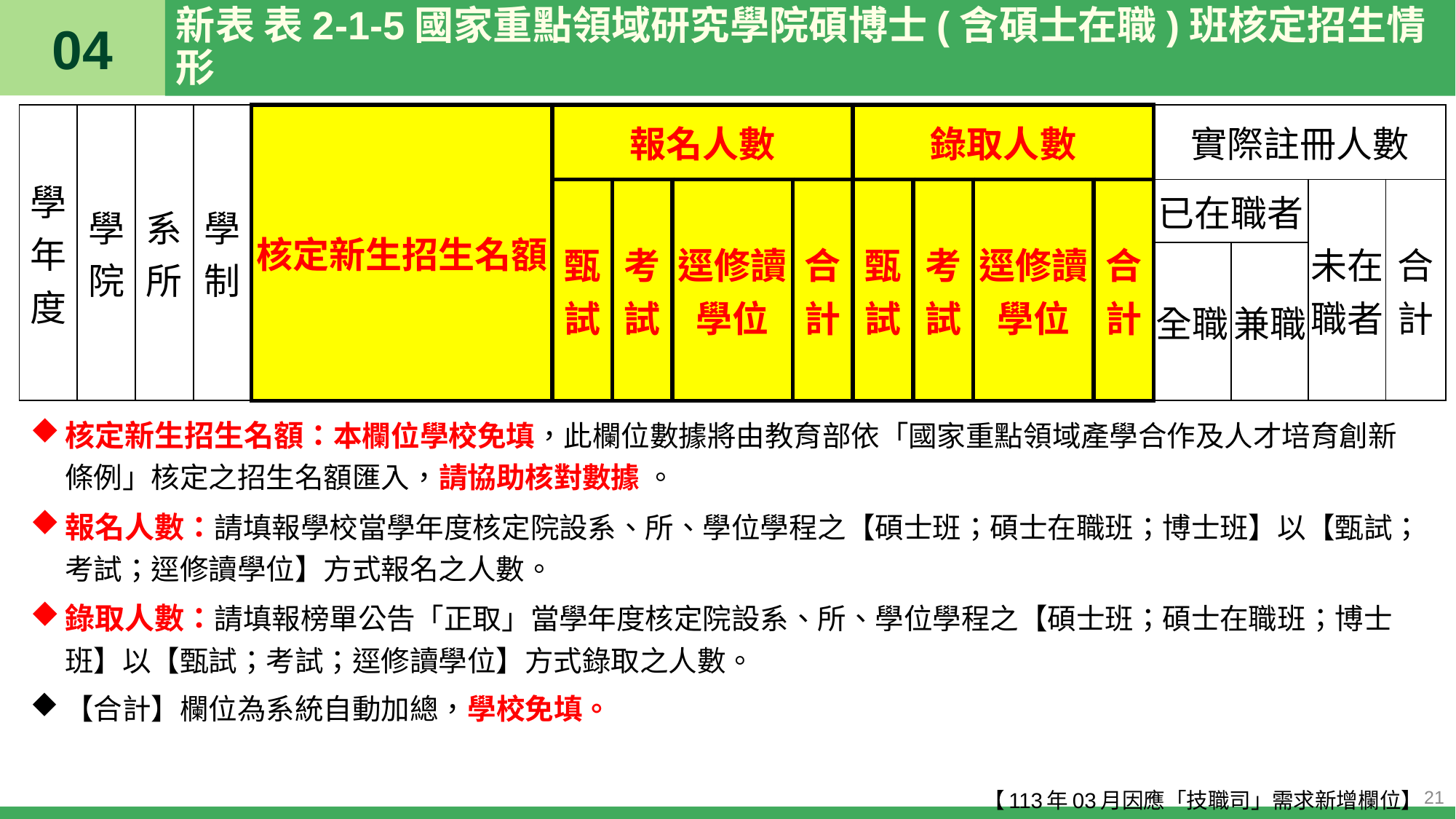

04
# 新表 表2-1-5國家重點領域研究學院碩博士(含碩士在職)班核定招生情形
| 學年度 | 學院 | 系所 | 學制 | 核定新生招生名額 | 報名人數 |  |  |  | 錄取人數 |  |  |  | 實際註冊人數 |  |  |  |
| --- | --- | --- | --- | --- | --- | --- | --- | --- | --- | --- | --- | --- | --- | --- | --- | --- |
|  |  |  |  |  | 甄試 | 考試 | 逕修讀學位 | 合計 | 甄試 | 考試 | 逕修讀學位 | 合計 | 已在職者 |  | 未在職者 | 合計 |
|  |  |  |  |  |  |  |  |  |  |  |  |  | 全職 | 兼職 |  |  |
【新增欄位】：核定新生招生名額、報名人數、錄取人數
核定新生招生名額：本欄位學校免填，此欄位數據將由教育部依「國家重點領域產學合作及人才培育創新條例」核定之招生名額匯入，請協助核對數據 。
報名人數：請填報學校當學年度核定院設系、所、學位學程之【碩士班；碩士在職班；博士班】以【甄試；考試；逕修讀學位】方式報名之人數。
錄取人數：請填報榜單公告「正取」當學年度核定院設系、所、學位學程之【碩士班；碩士在職班；博士班】以【甄試；考試；逕修讀學位】方式錄取之人數。
【合計】欄位為系統自動加總，學校免填。

【113年03月因應「技職司」需求新增欄位】

21